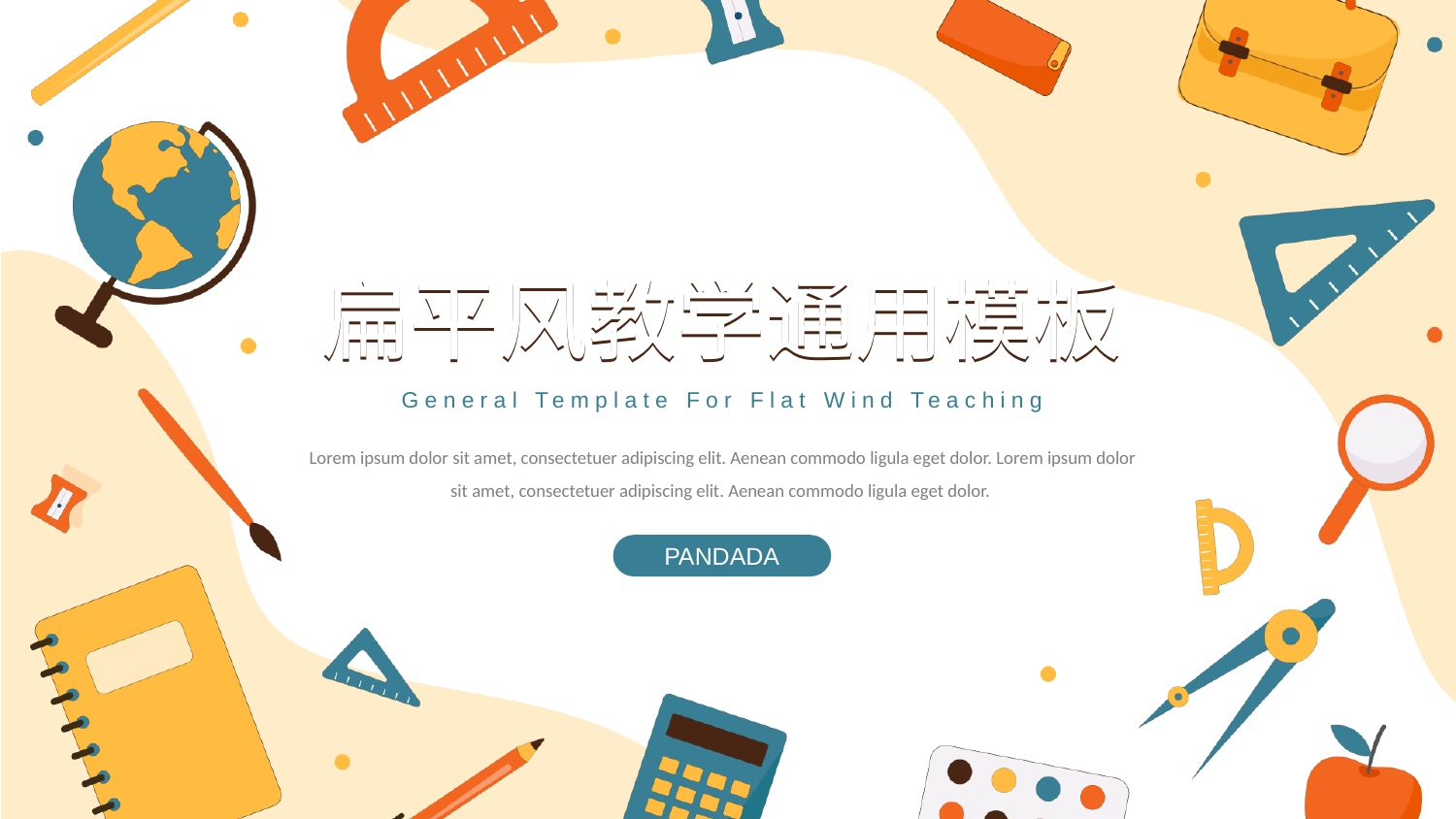

扁平风教学通用模板
扁平风教学通用模板

General Template For Flat Wind Teaching

Lorem ipsum dolor sit amet, consectetuer adipiscing elit. Aenean commodo ligula eget dolor. Lorem ipsum dolor sit amet, consectetuer adipiscing elit. Aenean commodo ligula eget dolor.
PANDADA